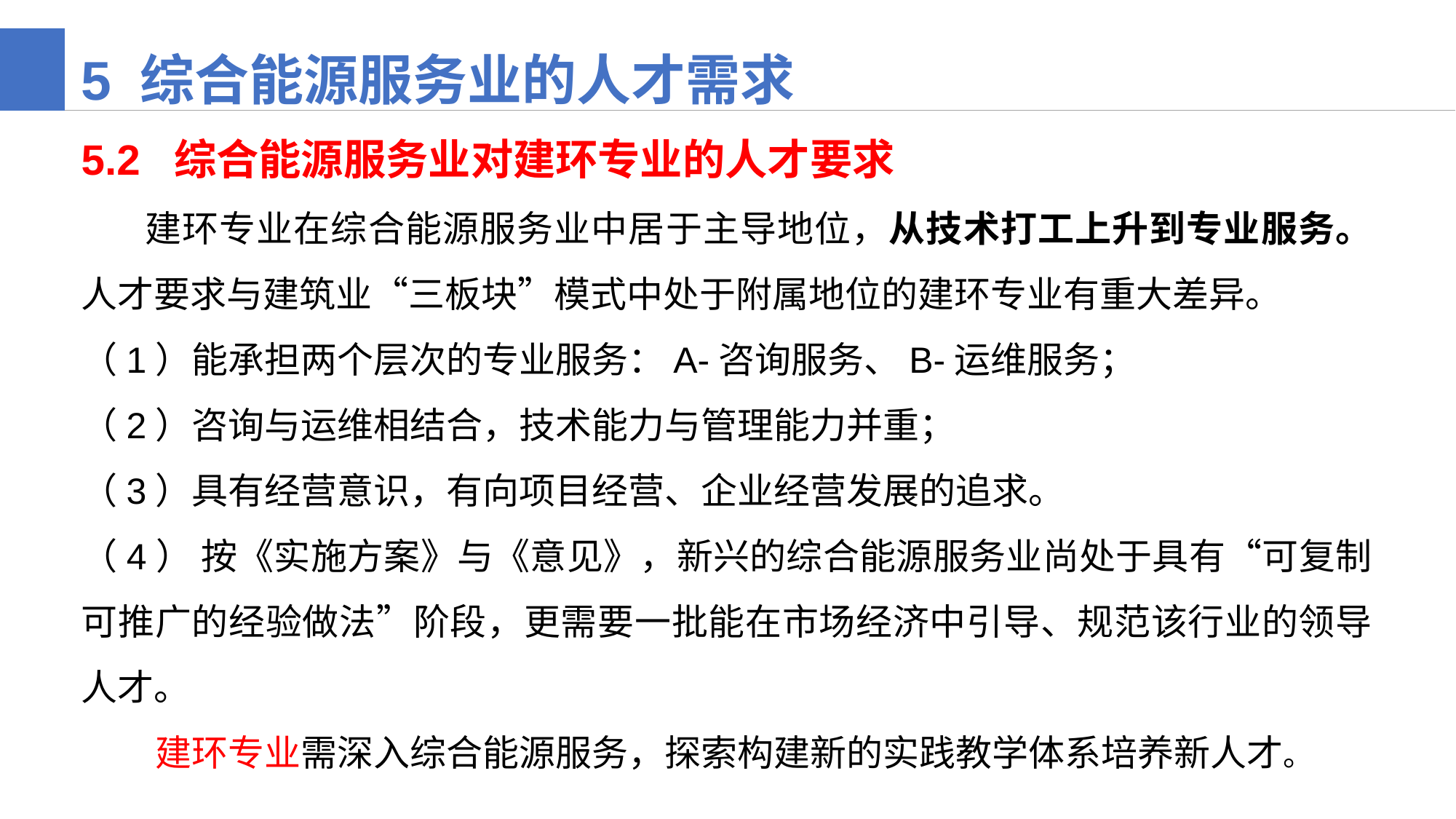

5 综合能源服务业的人才需求
5.2  综合能源服务业对建环专业的人才要求
      建环专业在综合能源服务业中居于主导地位，从技术打工上升到专业服务。人才要求与建筑业“三板块”模式中处于附属地位的建环专业有重大差异。
（1）能承担两个层次的专业服务：A-咨询服务、B-运维服务；
（2）咨询与运维相结合，技术能力与管理能力并重；
（3）具有经营意识，有向项目经营、企业经营发展的追求。
（4） 按《实施方案》与《意见》，新兴的综合能源服务业尚处于具有“可复制可推广的经验做法”阶段，更需要一批能在市场经济中引导、规范该行业的领导人才。
        建环专业需深入综合能源服务，探索构建新的实践教学体系培养新人才。